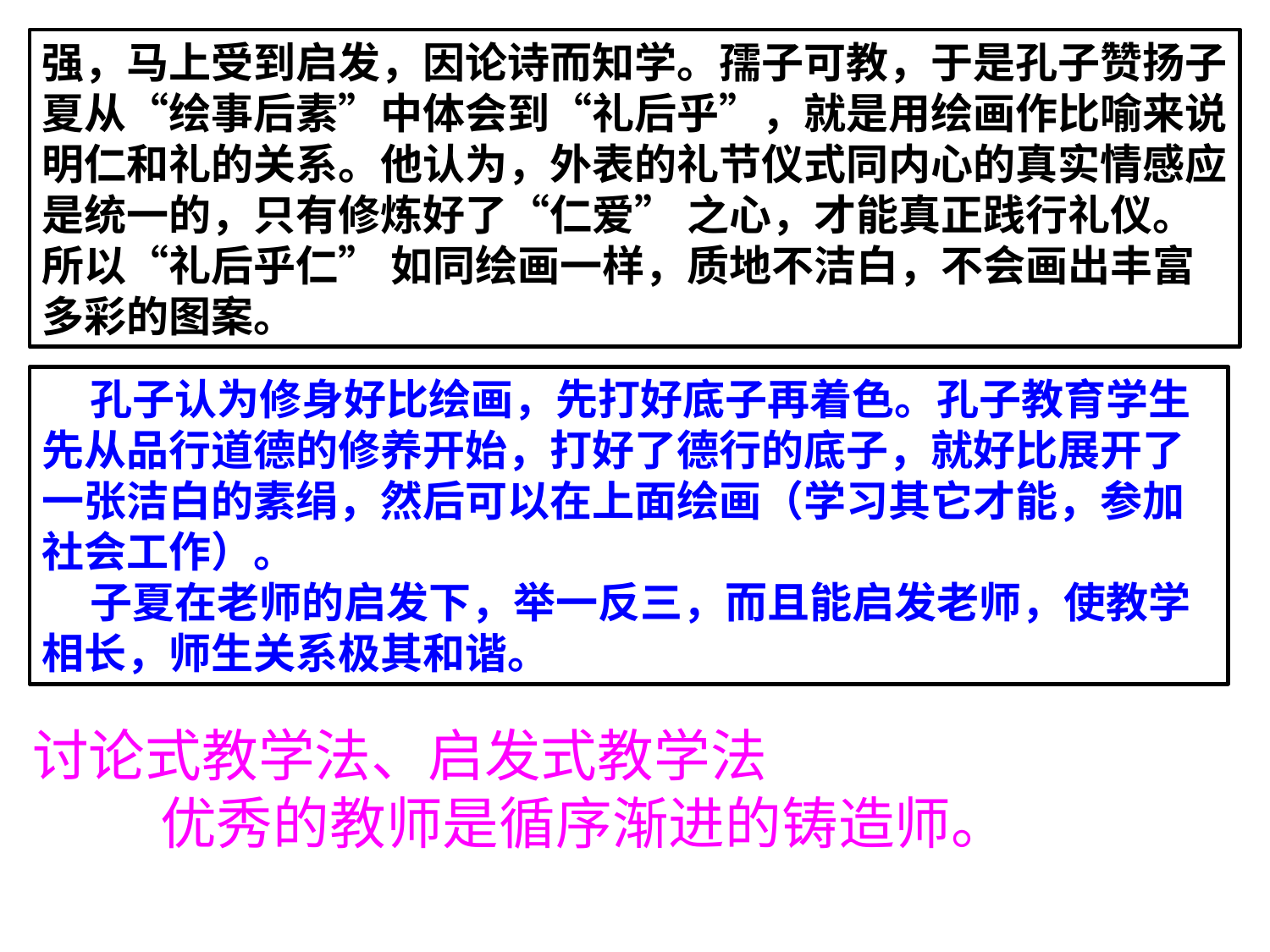

强，马上受到启发，因论诗而知学。孺子可教，于是孔子赞扬子夏从“绘事后素”中体会到“礼后乎”，就是用绘画作比喻来说明仁和礼的关系。他认为，外表的礼节仪式同内心的真实情感应是统一的，只有修炼好了“仁爱” 之心，才能真正践行礼仪。所以“礼后乎仁” 如同绘画一样，质地不洁白，不会画出丰富多彩的图案。
    孔子认为修身好比绘画，先打好底子再着色。孔子教育学生先从品行道德的修养开始，打好了德行的底子，就好比展开了一张洁白的素绢，然后可以在上面绘画（学习其它才能，参加社会工作）。
    子夏在老师的启发下，举一反三，而且能启发老师，使教学相长，师生关系极其和谐。
讨论式教学法、启发式教学法
         优秀的教师是循序渐进的铸造师。